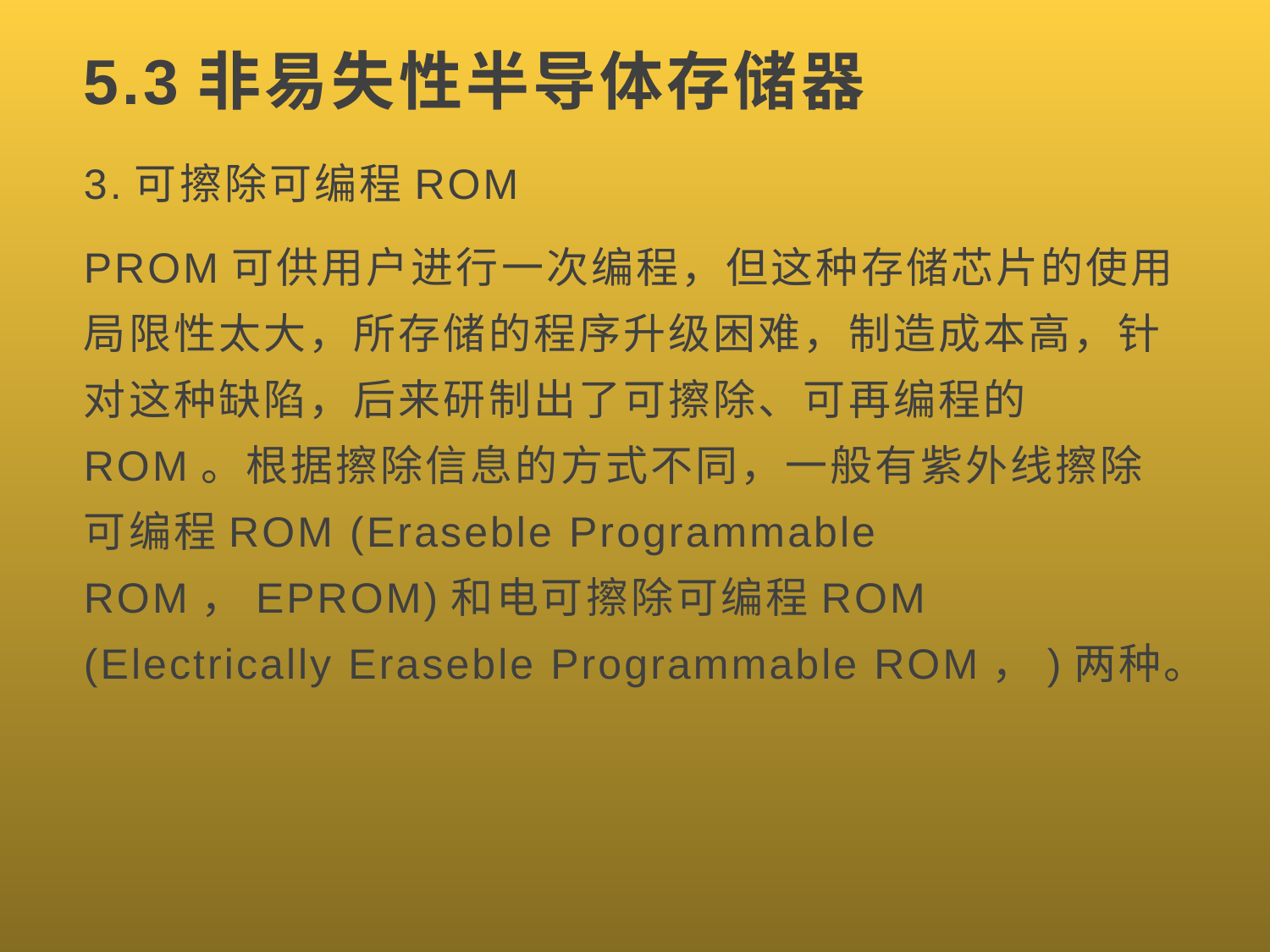

# 5.3非易失性半导体存储器
3.可擦除可编程ROM
PROM可供用户进行一次编程，但这种存储芯片的使用局限性太大，所存储的程序升级困难，制造成本高，针对这种缺陷，后来研制出了可擦除、可再编程的ROM。根据擦除信息的方式不同，一般有紫外线擦除可编程ROM (Eraseble Programmable ROM，EPROM)和电可擦除可编程ROM (Electrically Eraseble Programmable ROM，)两种。